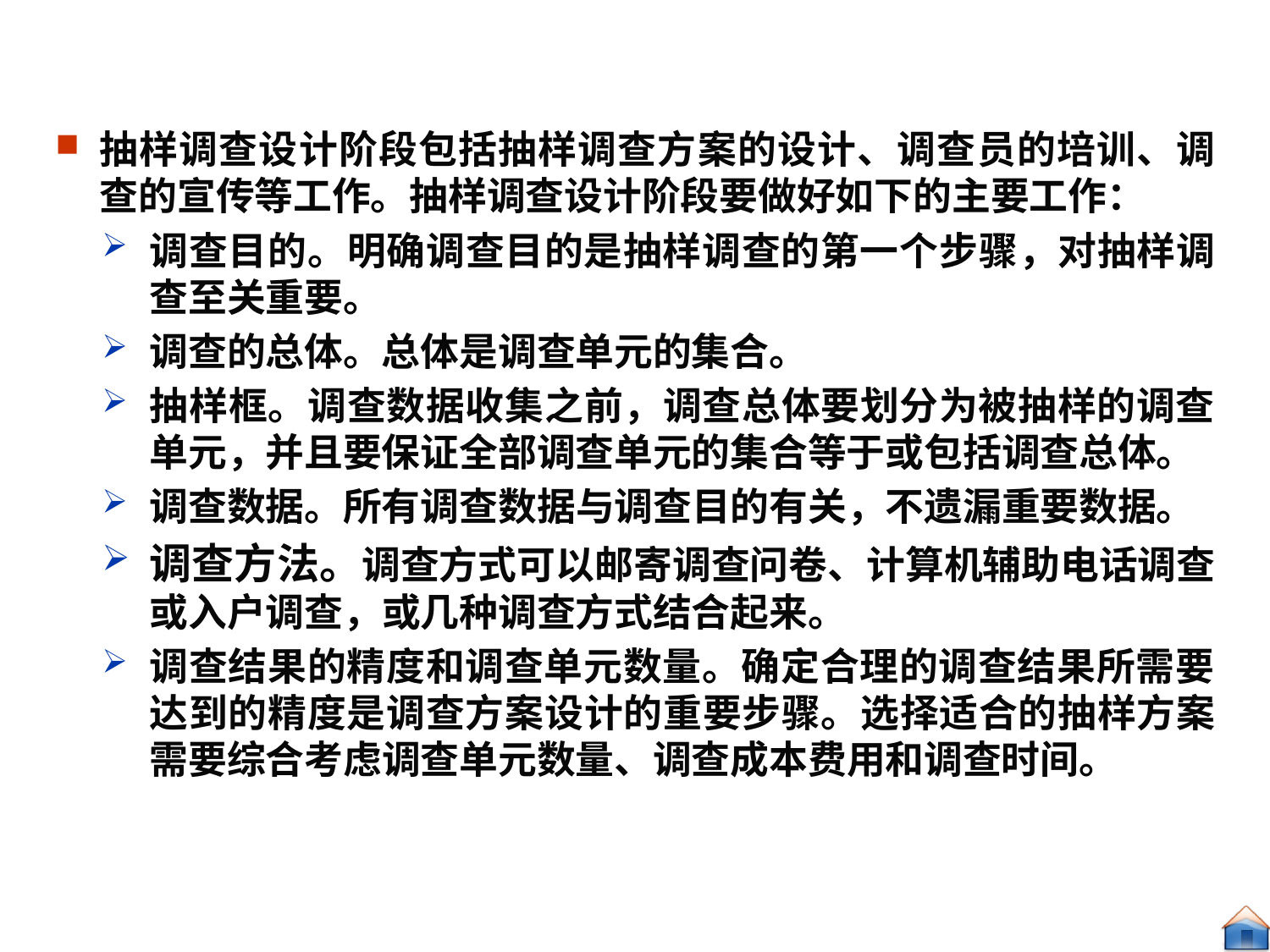

#
抽样调查设计阶段包括抽样调查方案的设计、调查员的培训、调查的宣传等工作。抽样调查设计阶段要做好如下的主要工作：
调查目的。明确调查目的是抽样调查的第一个步骤，对抽样调查至关重要。
调查的总体。总体是调查单元的集合。
抽样框。调查数据收集之前，调查总体要划分为被抽样的调查单元，并且要保证全部调查单元的集合等于或包括调查总体。
调查数据。所有调查数据与调查目的有关，不遗漏重要数据。
调查方法。调查方式可以邮寄调查问卷、计算机辅助电话调查或入户调查，或几种调查方式结合起来。
调查结果的精度和调查单元数量。确定合理的调查结果所需要达到的精度是调查方案设计的重要步骤。选择适合的抽样方案需要综合考虑调查单元数量、调查成本费用和调查时间。